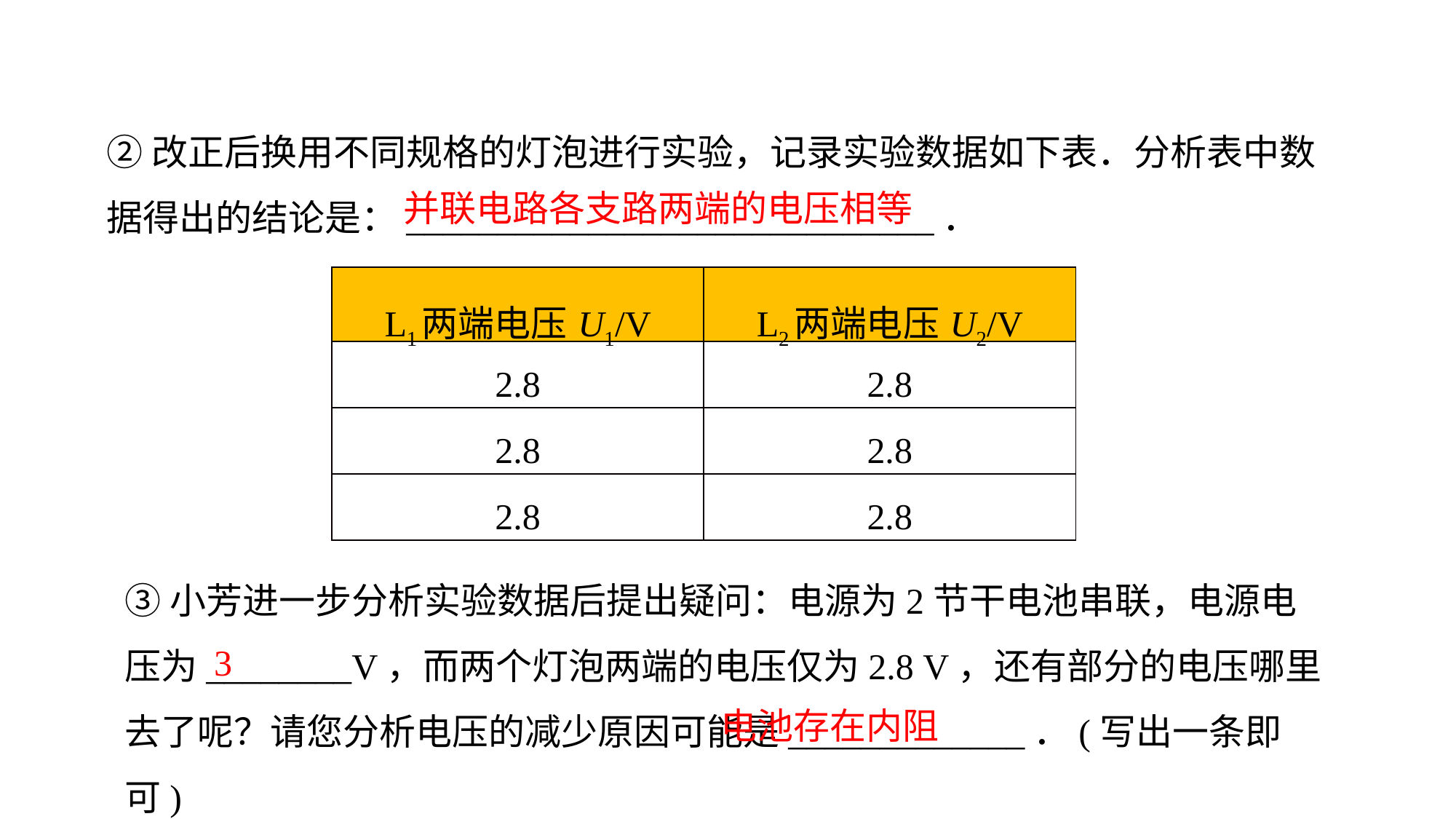

②改正后换用不同规格的灯泡进行实验，记录实验数据如下表．分析表中数据得出的结论是：_____________________________．
并联电路各支路两端的电压相等
| L1两端电压U1/V | L2两端电压U2/V |
| --- | --- |
| 2.8 | 2.8 |
| 2.8 | 2.8 |
| 2.8 | 2.8 |
③小芳进一步分析实验数据后提出疑问：电源为2节干电池串联，电源电压为________V，而两个灯泡两端的电压仅为2.8 V，还有部分的电压哪里去了呢？请您分析电压的减少原因可能是_____________．(写出一条即可)
3
电池存在内阻